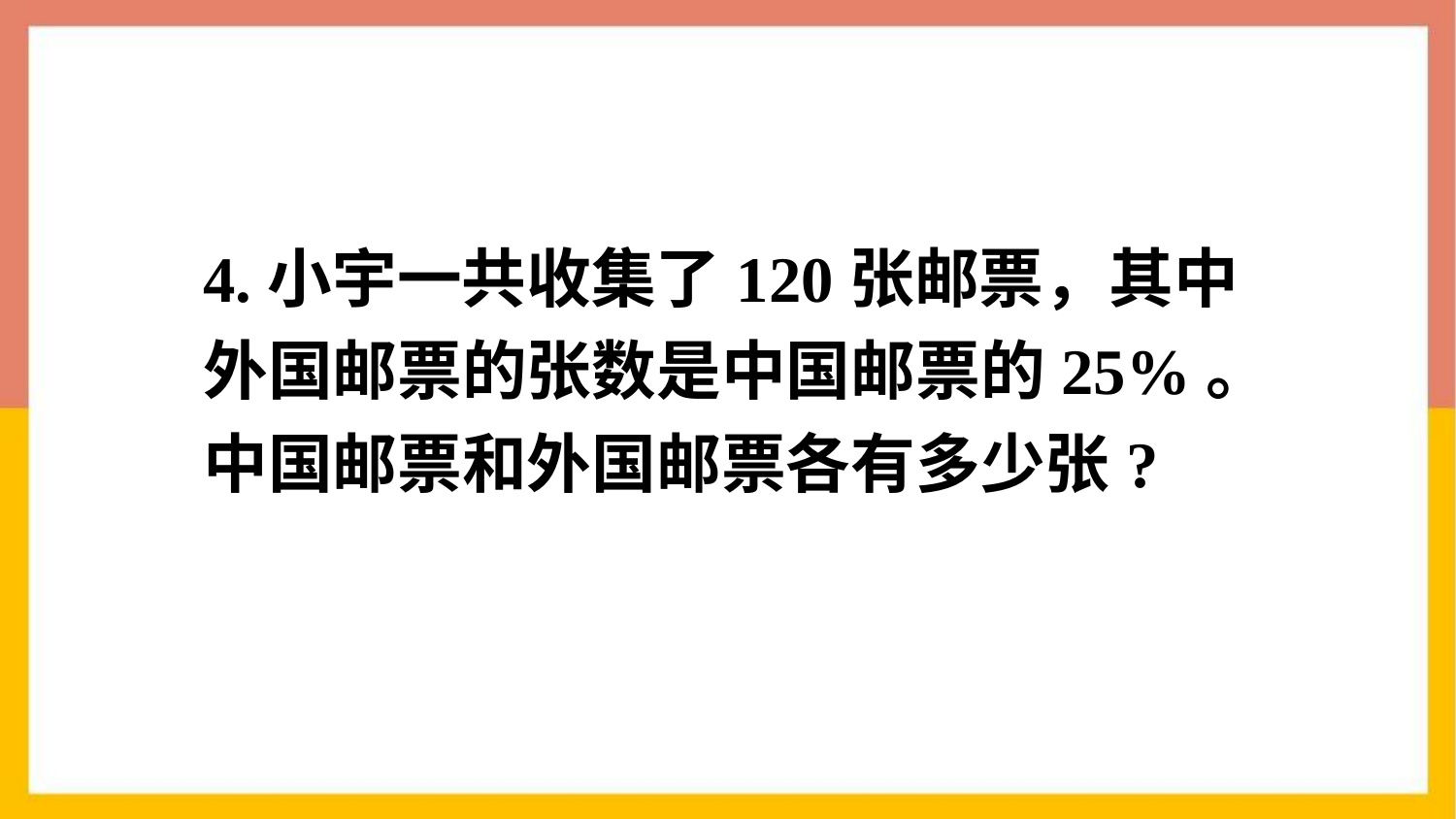

4.小宇一共收集了120张邮票，其中外国邮票的张数是中国邮票的25%。 中国邮票和外国邮票各有多少张?